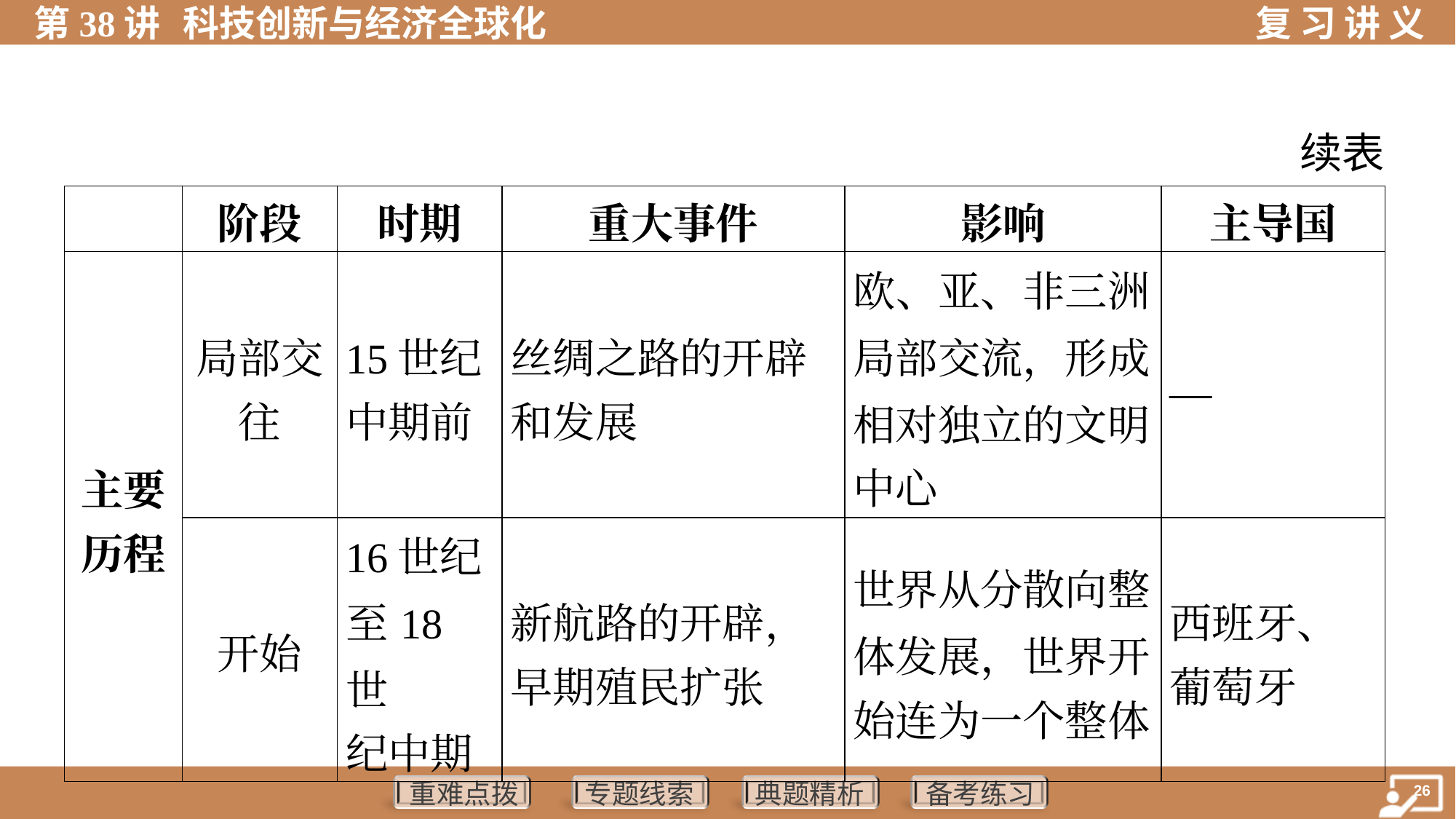

续表
|  | 阶段 | 时期 | 重大事件 | 影响 | 主导国 |
| --- | --- | --- | --- | --- | --- |
| 主要 历程 | 局部交 往 | 15世纪 中期前 | 丝绸之路的开辟 和发展 | 欧、亚、非三洲 局部交流，形成 相对独立的文明 中心 | — |
|  | 开始 | 16世纪 至18世 纪中期 | 新航路的开辟， 早期殖民扩张 | 世界从分散向整 体发展，世界开 始连为一个整体 | 西班牙、 葡萄牙 |